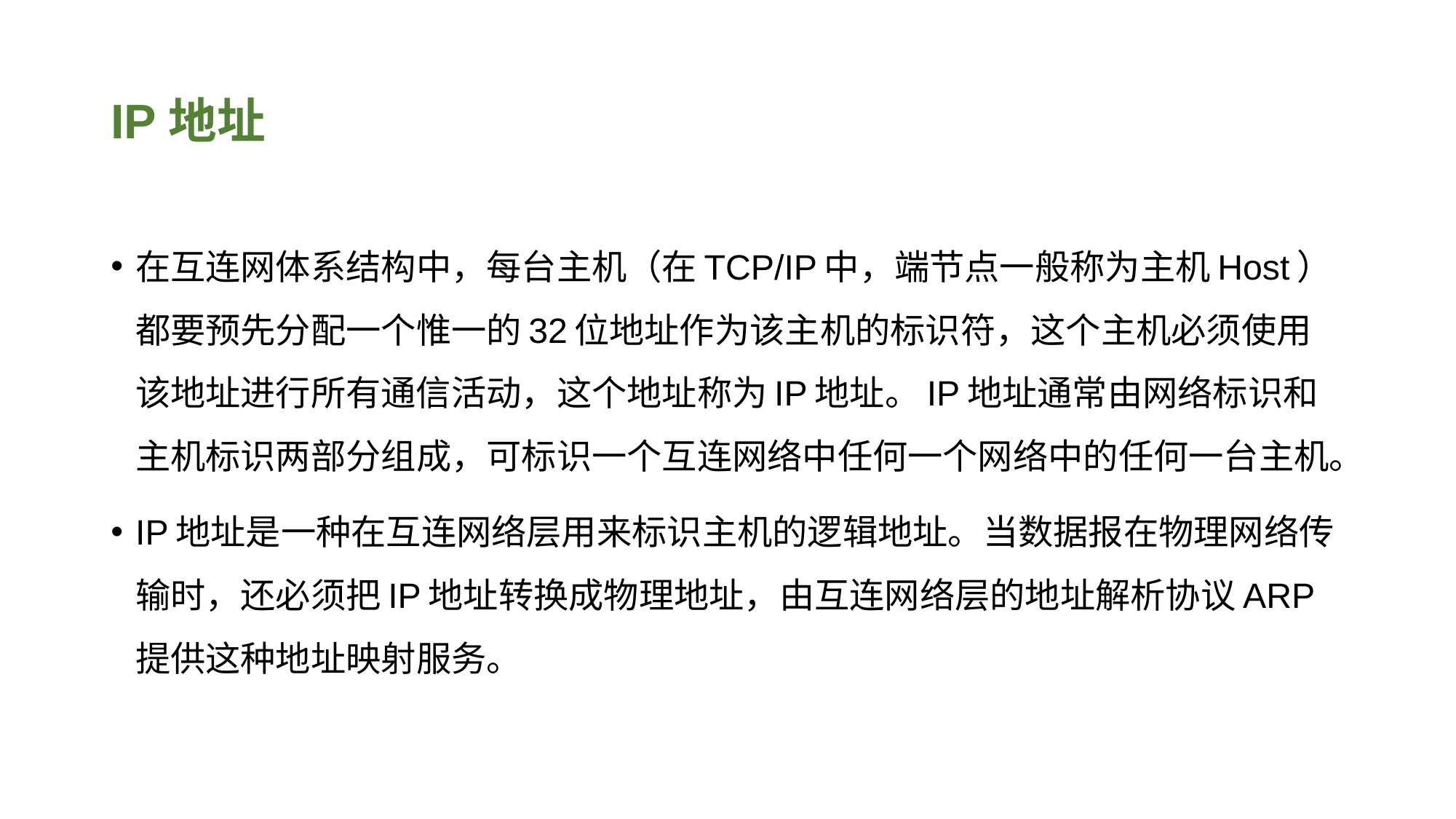

# IP地址
在互连网体系结构中，每台主机（在TCP/IP中，端节点一般称为主机Host）都要预先分配一个惟一的32位地址作为该主机的标识符，这个主机必须使用该地址进行所有通信活动，这个地址称为IP地址。IP地址通常由网络标识和主机标识两部分组成，可标识一个互连网络中任何一个网络中的任何一台主机。
IP地址是一种在互连网络层用来标识主机的逻辑地址。当数据报在物理网络传输时，还必须把IP地址转换成物理地址，由互连网络层的地址解析协议ARP提供这种地址映射服务。